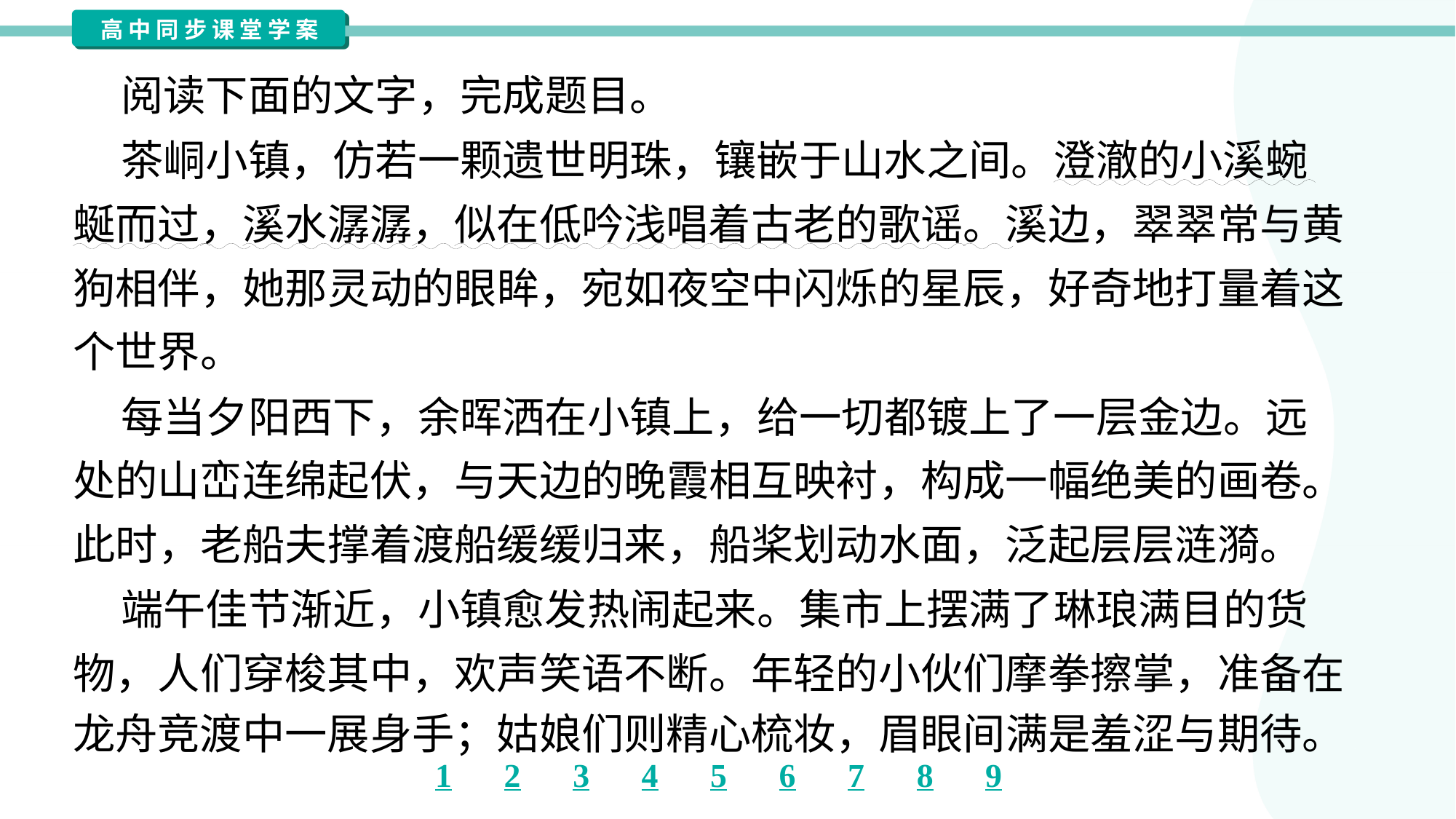

阅读下面的文字，完成题目。
    茶峒小镇，仿若一颗遗世明珠，镶嵌于山水之间。澄澈的小溪蜿
蜒而过，溪水潺潺，似在低吟浅唱着古老的歌谣。溪边，翠翠常与黄
狗相伴，她那灵动的眼眸，宛如夜空中闪烁的星辰，好奇地打量着这
个世界。
    每当夕阳西下，余晖洒在小镇上，给一切都镀上了一层金边。远
处的山峦连绵起伏，与天边的晚霞相互映衬，构成一幅绝美的画卷。
此时，老船夫撑着渡船缓缓归来，船桨划动水面，泛起层层涟漪。
    端午佳节渐近，小镇愈发热闹起来。集市上摆满了琳琅满目的货
物，人们穿梭其中，欢声笑语不断。年轻的小伙们摩拳擦掌，准备在
龙舟竞渡中一展身手；姑娘们则精心梳妆，眉眼间满是羞涩与期待。#1.3